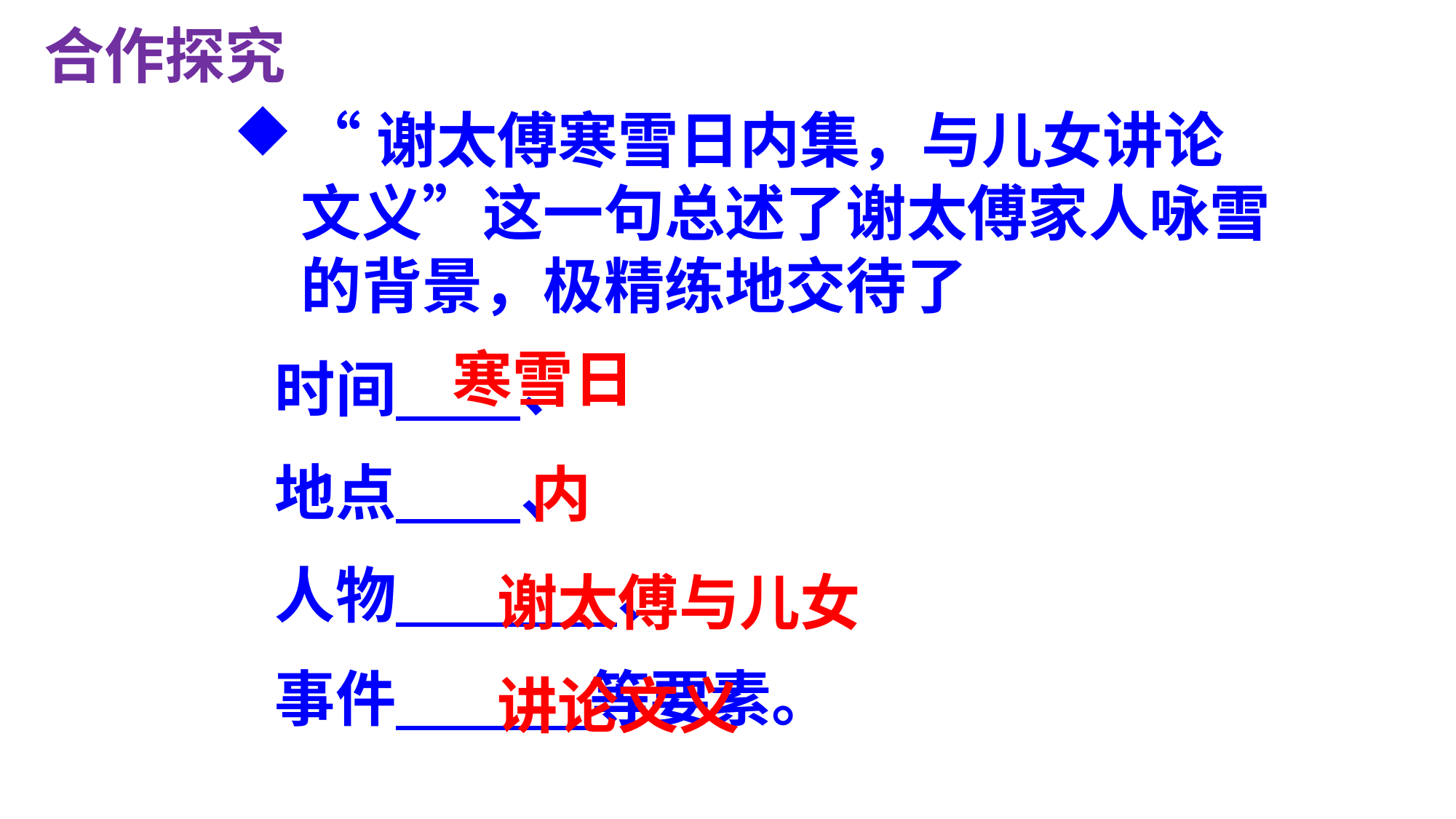

合作探究
“谢太傅寒雪日内集，与儿女讲论文义”这一句总述了谢太傅家人咏雪的背景，极精练地交待了
  时间         、
  地点         、
  人物                、
  事件              等要素。
寒雪日
内
谢太傅与儿女
讲论文义